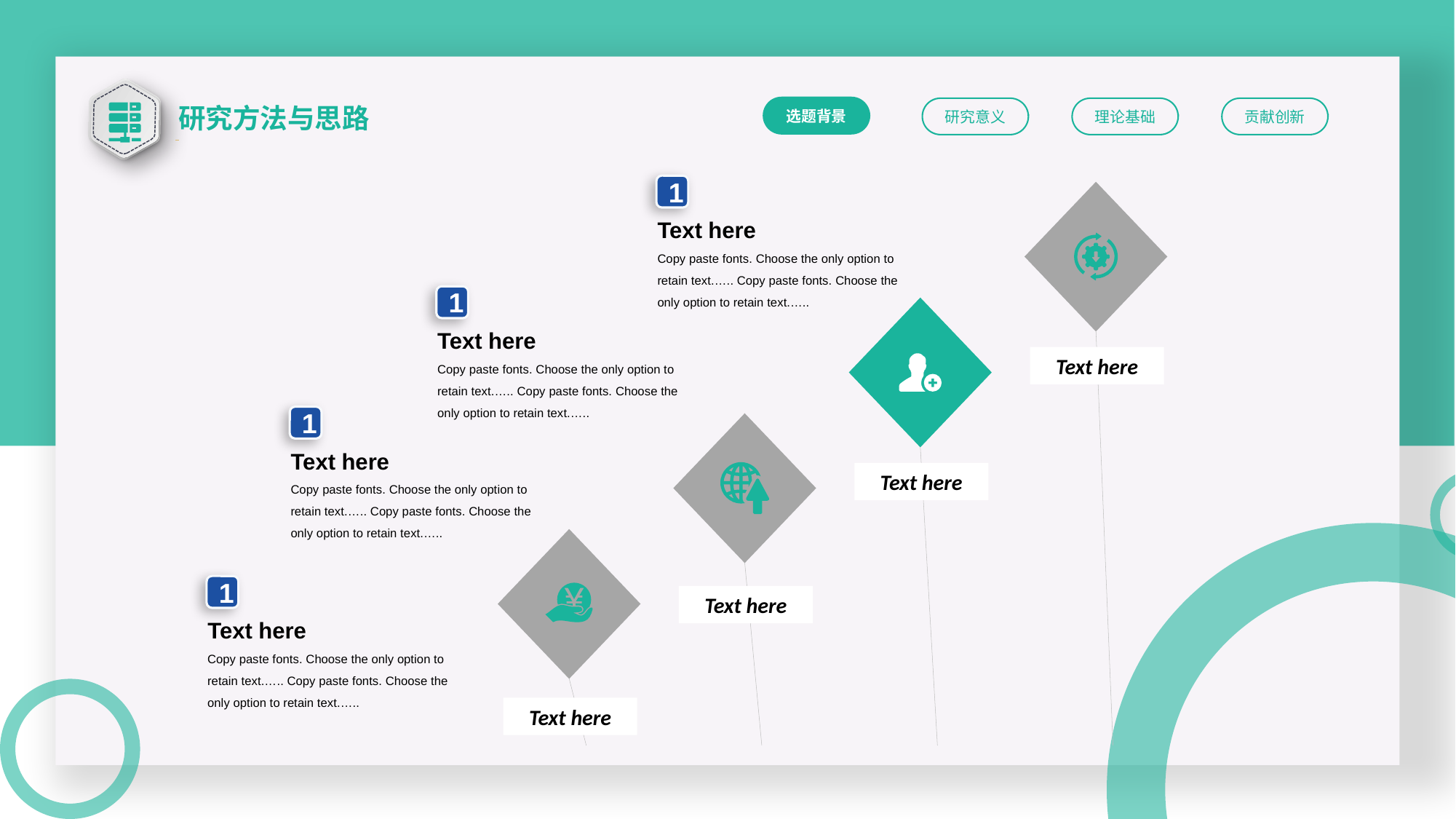

研究方法与思路
选题背景
研究意义
理论基础
贡献创新

1
Text here
Copy paste fonts. Choose the only option to retain text.….. Copy paste fonts. Choose the only option to retain text.…..

1
Text here
Copy paste fonts. Choose the only option to retain text.….. Copy paste fonts. Choose the only option to retain text.…..

Text here
1
Text here
Copy paste fonts. Choose the only option to retain text.….. Copy paste fonts. Choose the only option to retain text.…..

Text here

1
Text here
Copy paste fonts. Choose the only option to retain text.….. Copy paste fonts. Choose the only option to retain text.…..
Text here

Text here